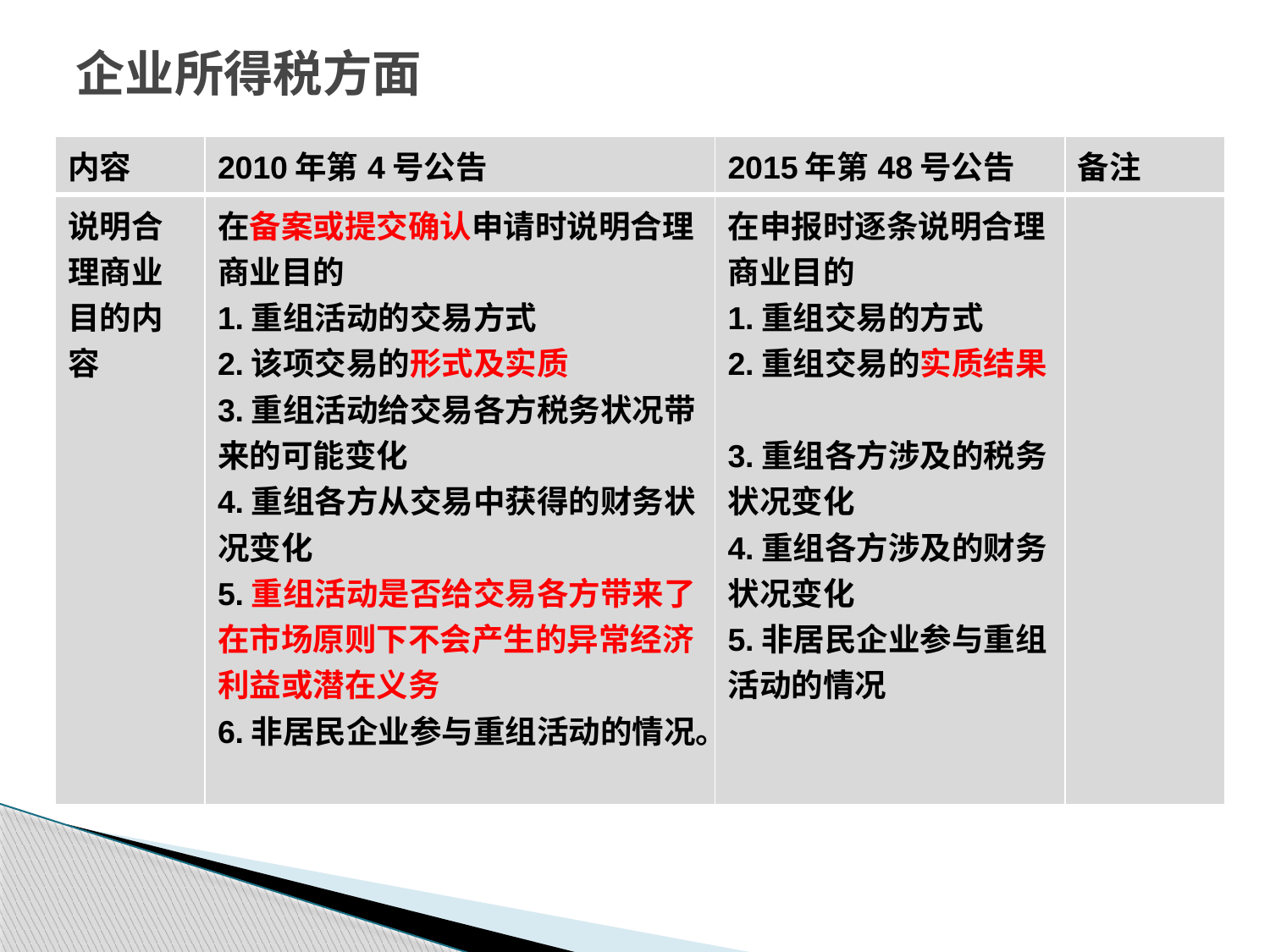

# 企业所得税方面

| 内容 | 2010年第4号公告 | 2015年第48号公告 | 备注 |
| --- | --- | --- | --- |
| 说明合理商业目的内容 | 在备案或提交确认申请时说明合理商业目的 1.重组活动的交易方式 2.该项交易的形式及实质 3.重组活动给交易各方税务状况带来的可能变化 4.重组各方从交易中获得的财务状况变化 5.重组活动是否给交易各方带来了在市场原则下不会产生的异常经济利益或潜在义务 6.非居民企业参与重组活动的情况。 | 在申报时逐条说明合理商业目的 1.重组交易的方式 2.重组交易的实质结果 3.重组各方涉及的税务状况变化 4.重组各方涉及的财务状况变化 5.非居民企业参与重组活动的情况 |  |